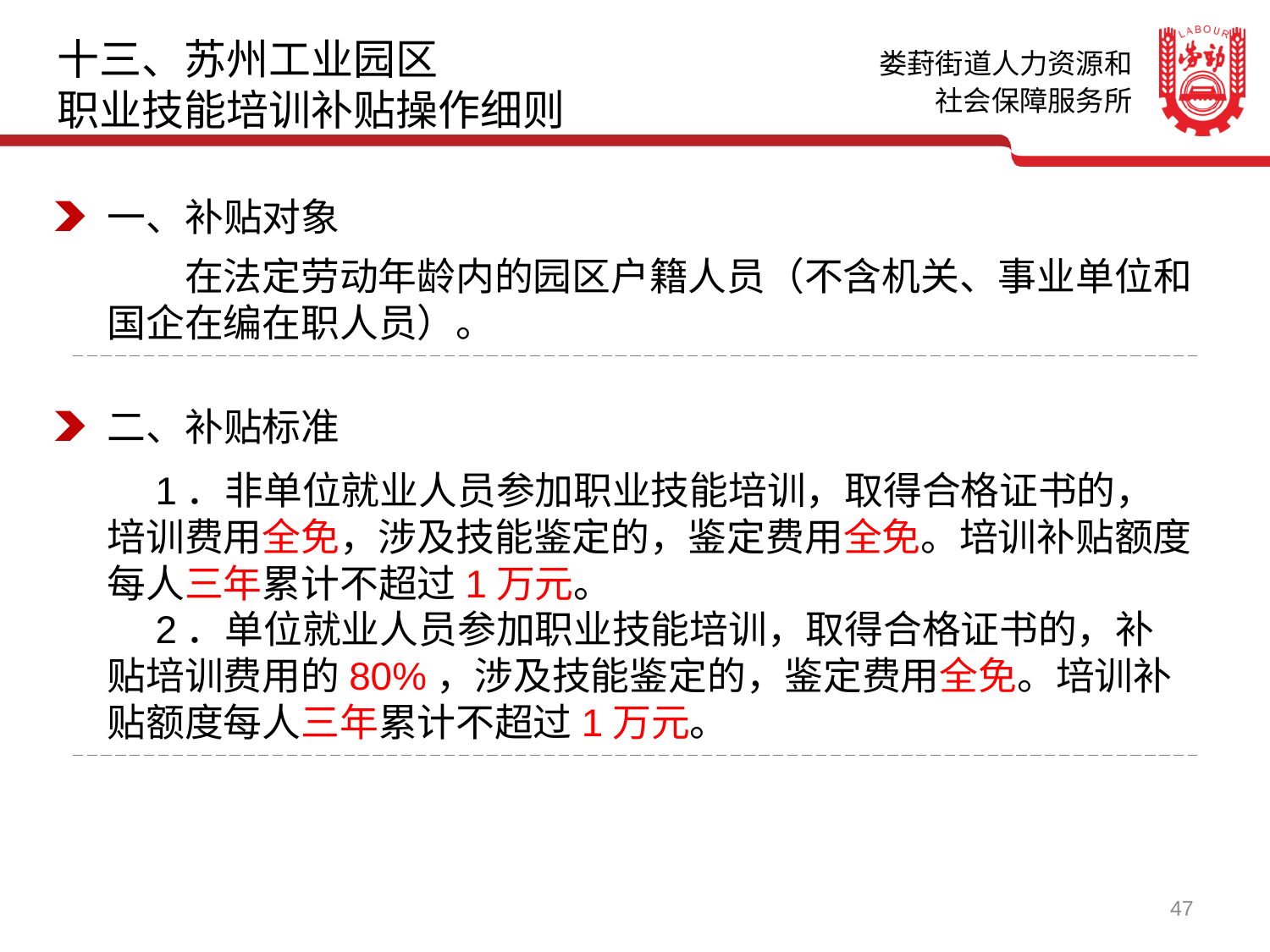

十三、苏州工业园区
职业技能培训补贴操作细则
一、补贴对象

　　在法定劳动年龄内的园区户籍人员（不含机关、事业单位和国企在编在职人员）。
二、补贴标准

　1．非单位就业人员参加职业技能培训，取得合格证书的，培训费用全免，涉及技能鉴定的，鉴定费用全免。培训补贴额度每人三年累计不超过1万元。
　2．单位就业人员参加职业技能培训，取得合格证书的，补贴培训费用的80%，涉及技能鉴定的，鉴定费用全免。培训补贴额度每人三年累计不超过1万元。
47